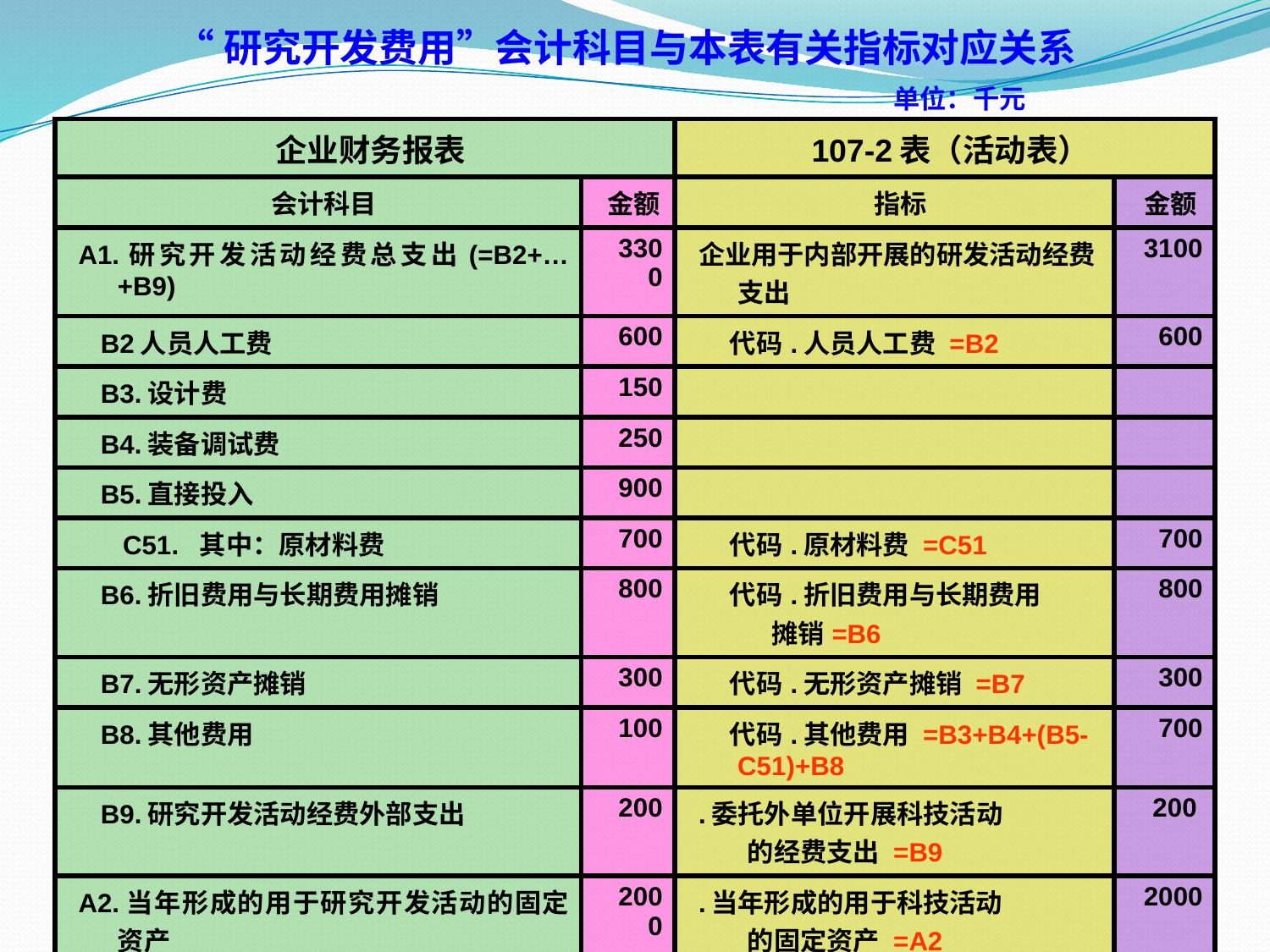

# “研究开发费用”会计科目与本表有关指标对应关系 单位：千元
| 企业财务报表 |  | 107-2表（活动表） |  |
| --- | --- | --- | --- |
| 会计科目 | 金额 | 指标 | 金额 |
| A1.研究开发活动经费总支出(=B2+…+B9) | 3300 | 企业用于内部开展的研发活动经费支出 | 3100 |
| B2人员人工费 | 600 | 代码.人员人工费 =B2 | 600 |
| B3.设计费 | 150 |  |  |
| B4.装备调试费 | 250 |  |  |
| B5.直接投入 | 900 |  |  |
| C51. 其中：原材料费 | 700 | 代码.原材料费 =C51 | 700 |
| B6.折旧费用与长期费用摊销 | 800 | 代码.折旧费用与长期费用 摊销=B6 | 800 |
| B7.无形资产摊销 | 300 | 代码.无形资产摊销 =B7 | 300 |
| B8.其他费用 | 100 | 代码.其他费用 =B3+B4+(B5-C51)+B8 | 700 |
| B9.研究开发活动经费外部支出 | 200 | .委托外单位开展科技活动 的经费支出 =B9 | 200 |
| A2.当年形成的用于研究开发活动的固定资产 | 2000 | .当年形成的用于科技活动 的固定资产 =A2 | 2000 |
| A3.来自政府部门的研究开发资金 | 350 | .使用来自政府部门的科技 活动资金 =A3 | 350 |
64